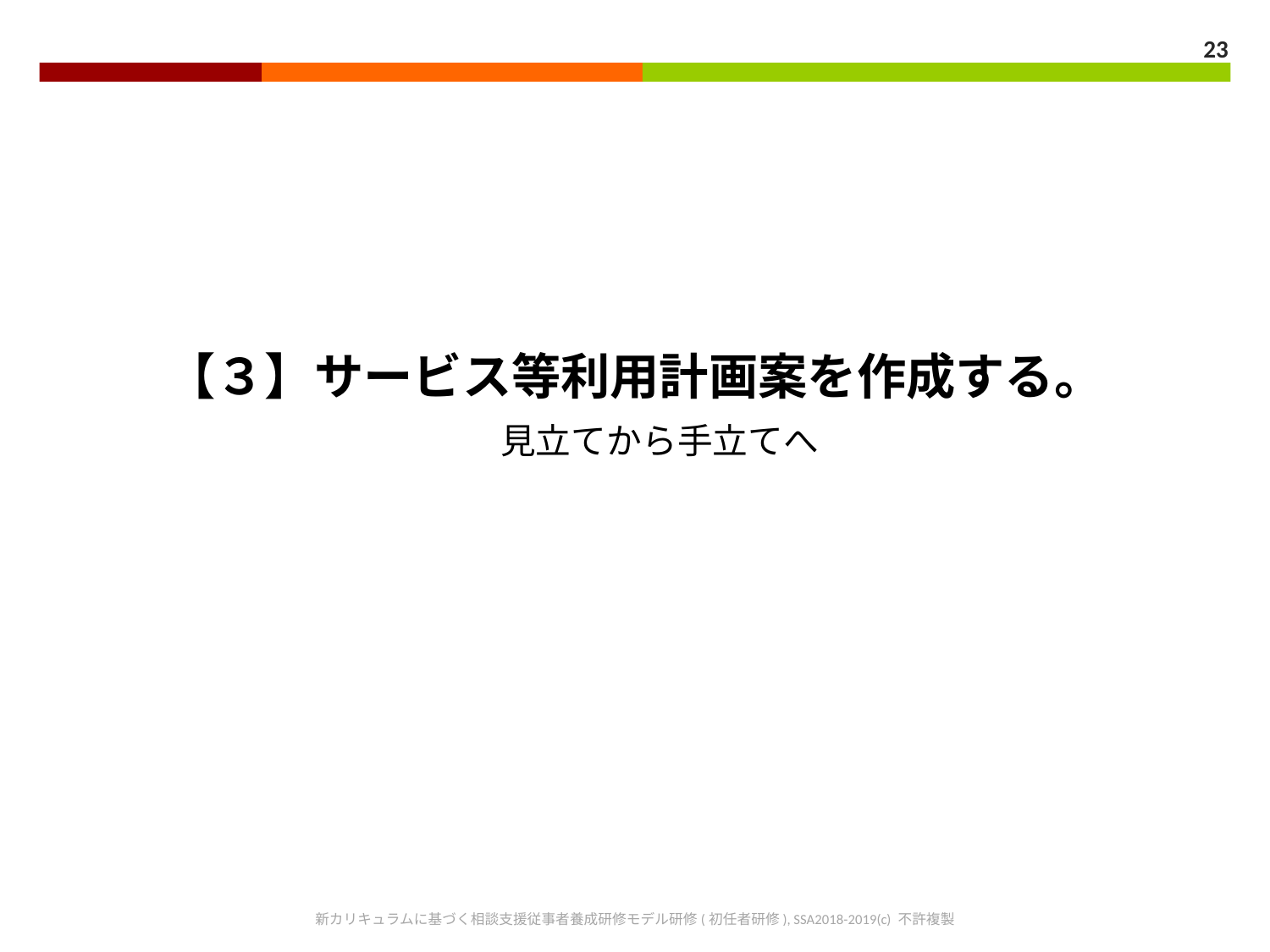

23
【３】サービス等利用計画案を作成する。
　見立てから手立てへ
新カリキュラムに基づく相談支援従事者養成研修モデル研修(初任者研修), SSA2018-2019(c) 不許複製